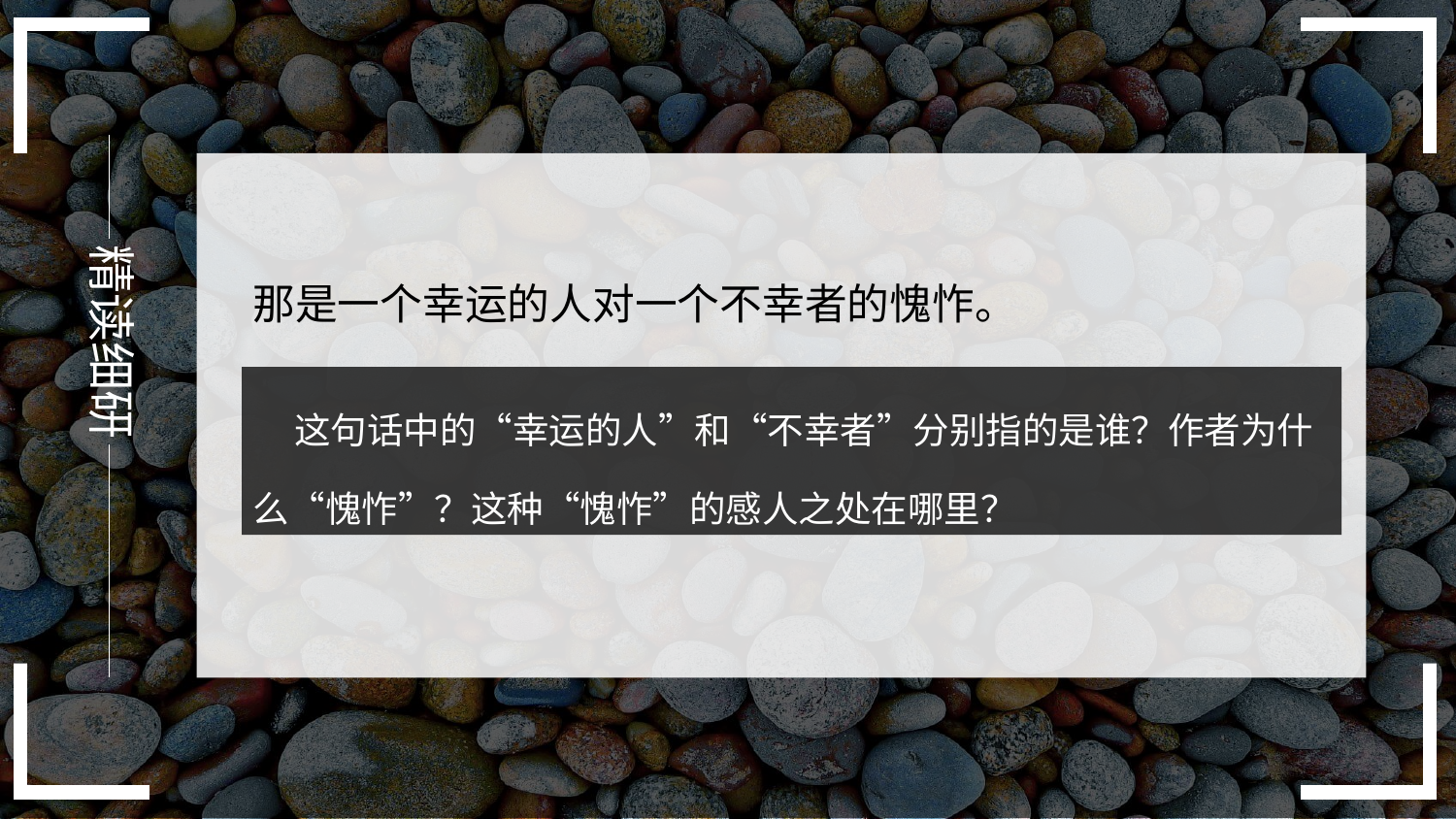

精读细研

那是一个幸运的人对一个不幸者的愧怍。
    这句话中的“幸运的人”和“不幸者”分别指的是谁？作者为什么“愧怍”？这种“愧怍”的感人之处在哪里？